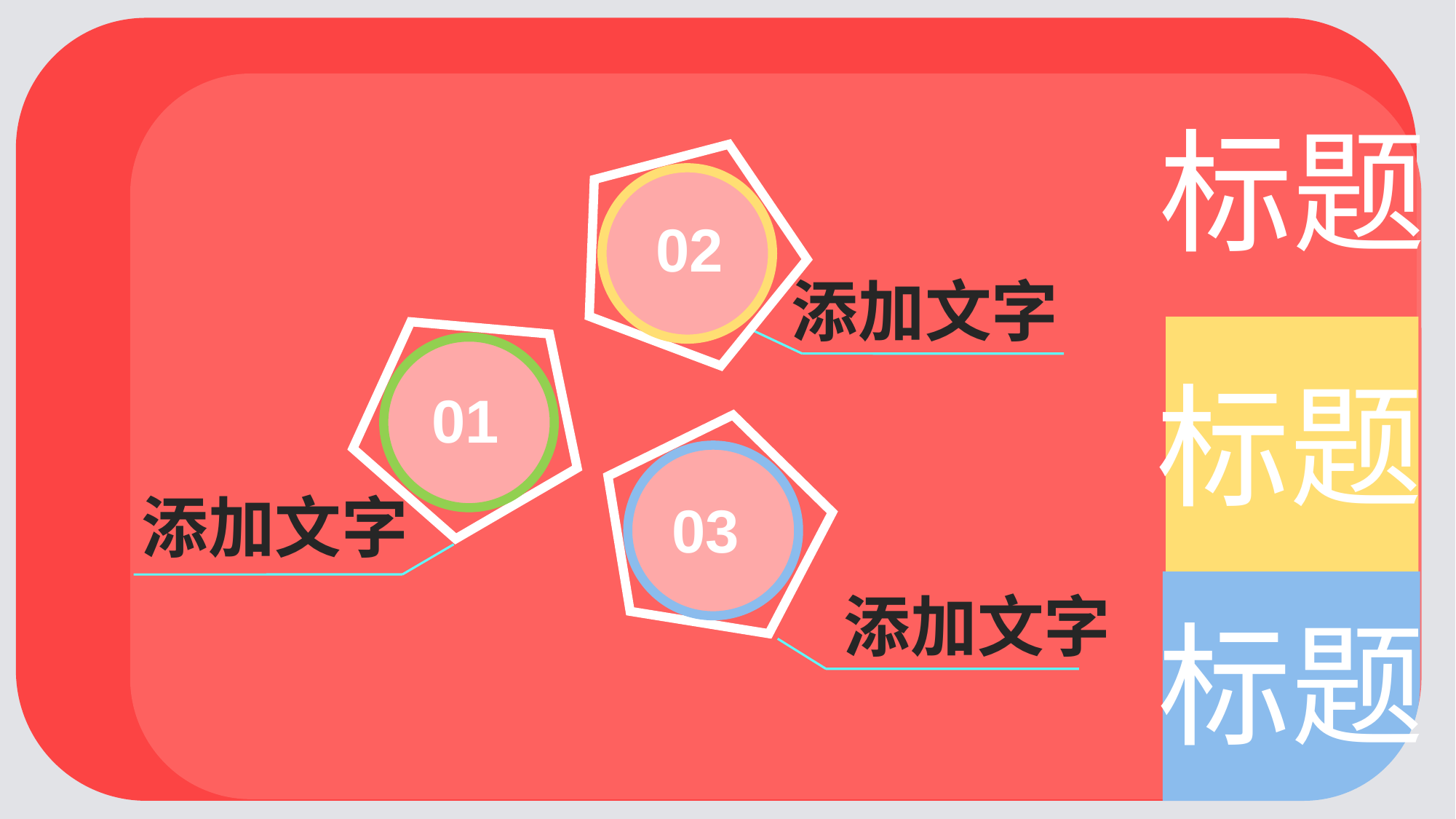

标题

02
添加文字

01
标题

03
添加文字

添加文字
标题